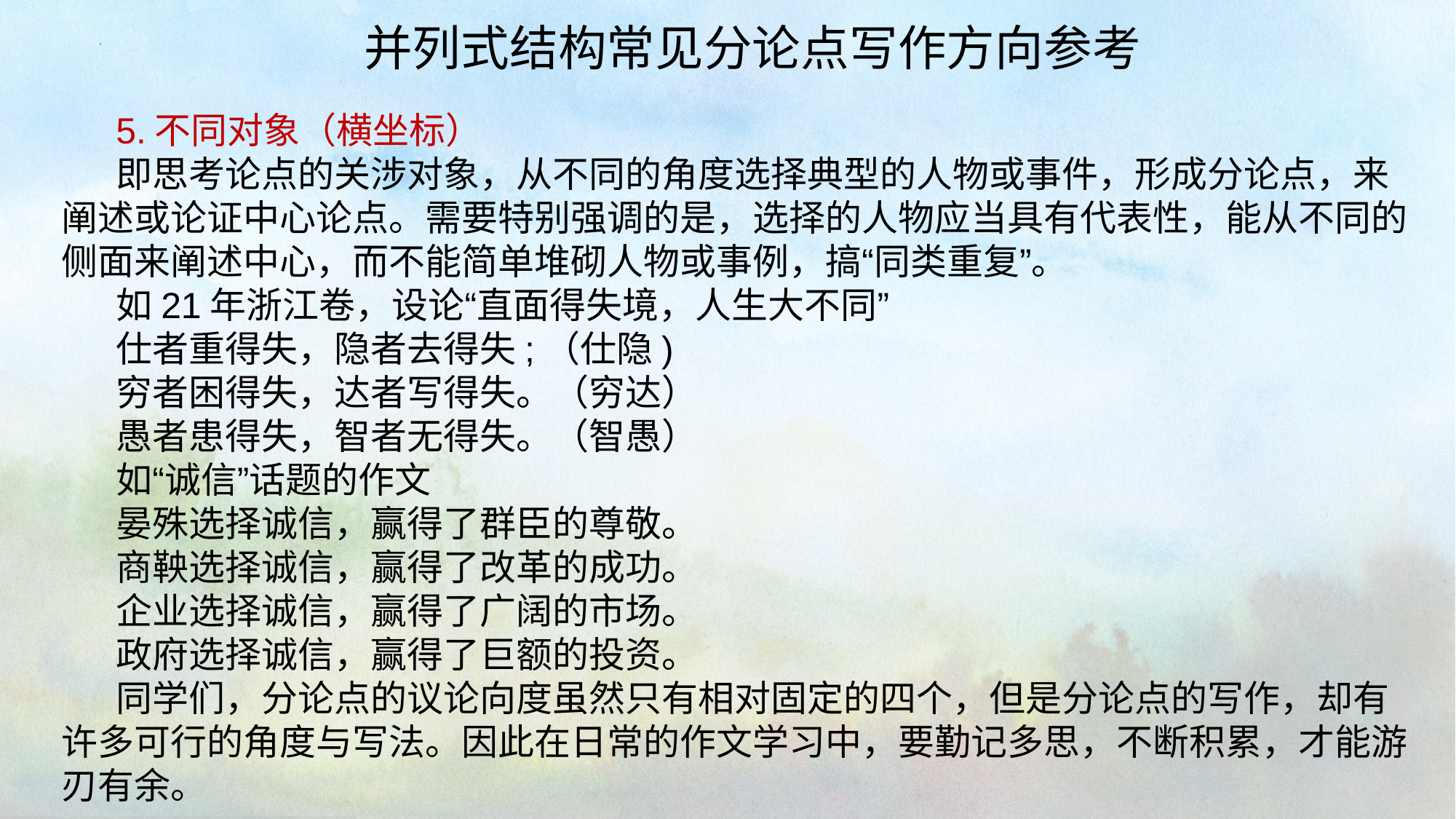

并列式结构常见分论点写作方向参考
5.不同对象（横坐标）
即思考论点的关涉对象，从不同的角度选择典型的人物或事件，形成分论点，来阐述或论证中心论点。需要特别强调的是，选择的人物应当具有代表性，能从不同的侧面来阐述中心，而不能简单堆砌人物或事例，搞“同类重复”。
如21年浙江卷，设论“直面得失境，人生大不同”
仕者重得失，隐者去得失;（仕隐)
穷者困得失，达者写得失。（穷达）
愚者患得失，智者无得失。（智愚）
如“诚信”话题的作文
晏殊选择诚信，赢得了群臣的尊敬。
商鞅选择诚信，赢得了改革的成功。
企业选择诚信，赢得了广阔的市场。
政府选择诚信，赢得了巨额的投资。
同学们，分论点的议论向度虽然只有相对固定的四个，但是分论点的写作，却有许多可行的角度与写法。因此在日常的作文学习中，要勤记多思，不断积累，才能游刃有余。